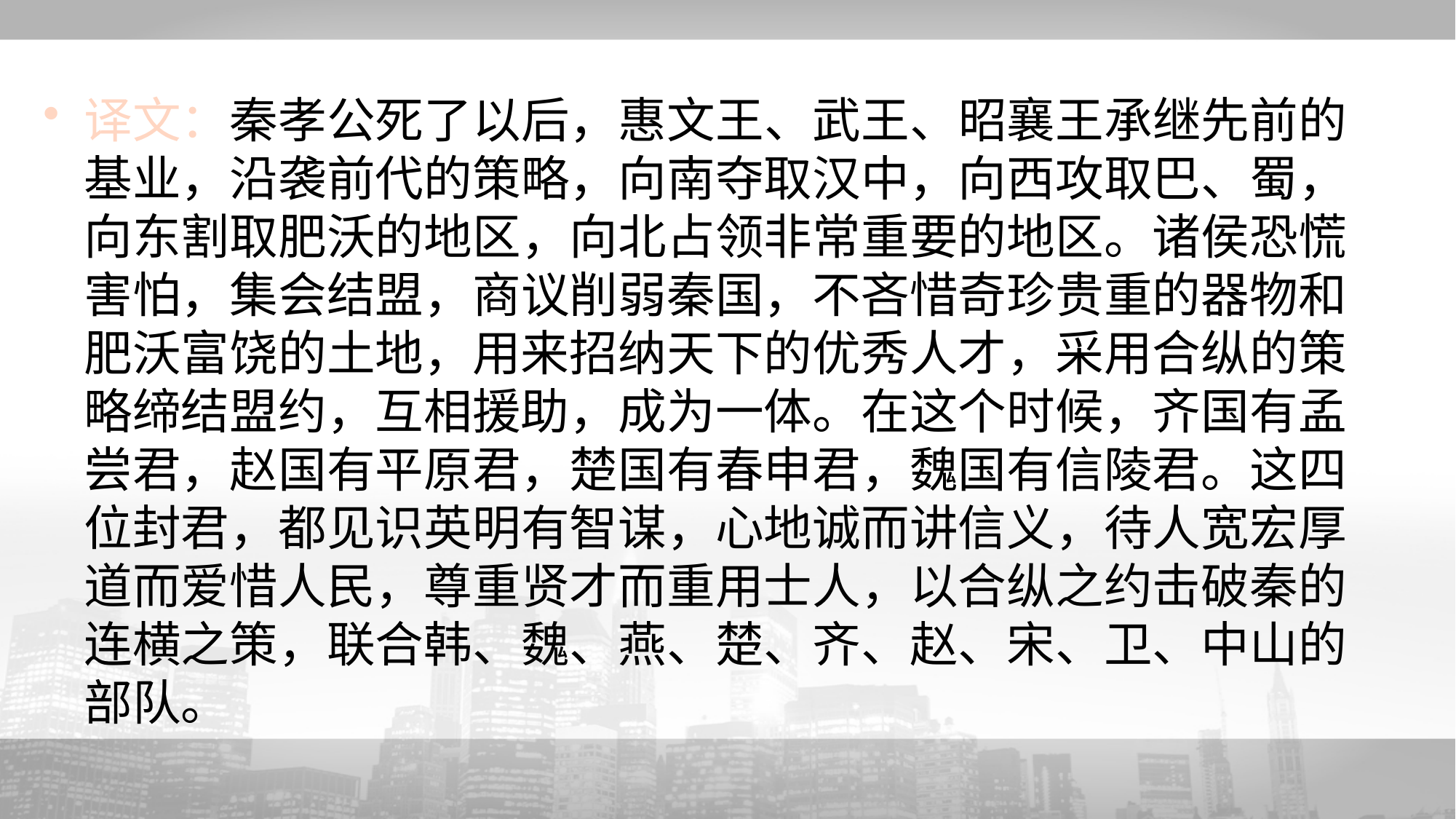

译文：秦孝公死了以后，惠文王、武王、昭襄王承继先前的基业，沿袭前代的策略，向南夺取汉中，向西攻取巴、蜀，向东割取肥沃的地区，向北占领非常重要的地区。诸侯恐慌害怕，集会结盟，商议削弱秦国，不吝惜奇珍贵重的器物和肥沃富饶的土地，用来招纳天下的优秀人才，采用合纵的策略缔结盟约，互相援助，成为一体。在这个时候，齐国有孟尝君，赵国有平原君，楚国有春申君，魏国有信陵君。这四位封君，都见识英明有智谋，心地诚而讲信义，待人宽宏厚道而爱惜人民，尊重贤才而重用士人，以合纵之约击破秦的连横之策，联合韩、魏、燕、楚、齐、赵、宋、卫、中山的部队。